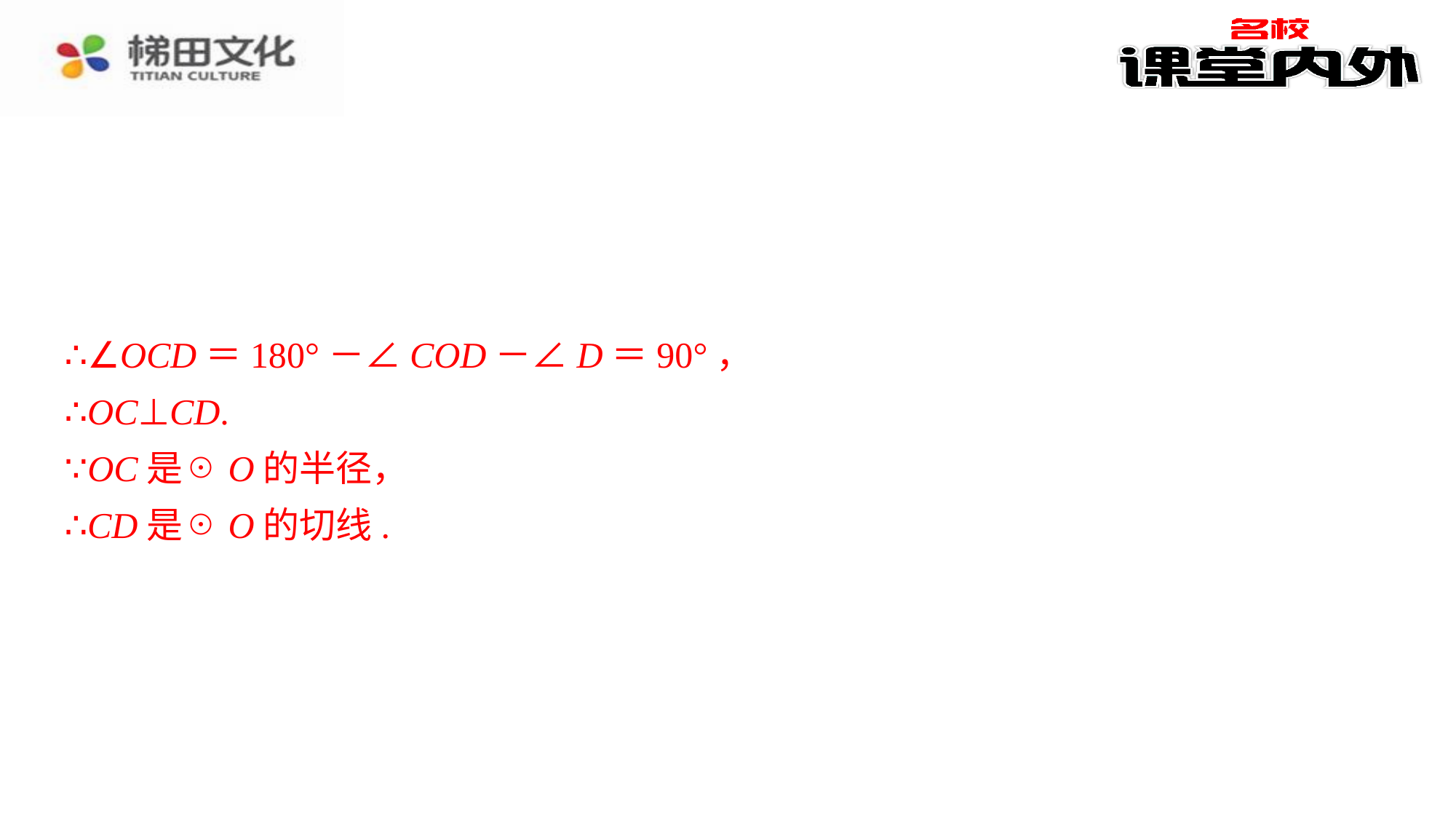

∴∠OCD＝180°－∠COD－∠D＝90°，
∴∠OCD＝180°－∠COD－∠D＝90°，⁠
∴OC⊥CD.⁠
∵OC是☉O的半径，⁠
∴CD是☉O的切线.⁠
∴OC⊥CD.
∵OC是☉O的半径，
∴CD是☉O的切线.